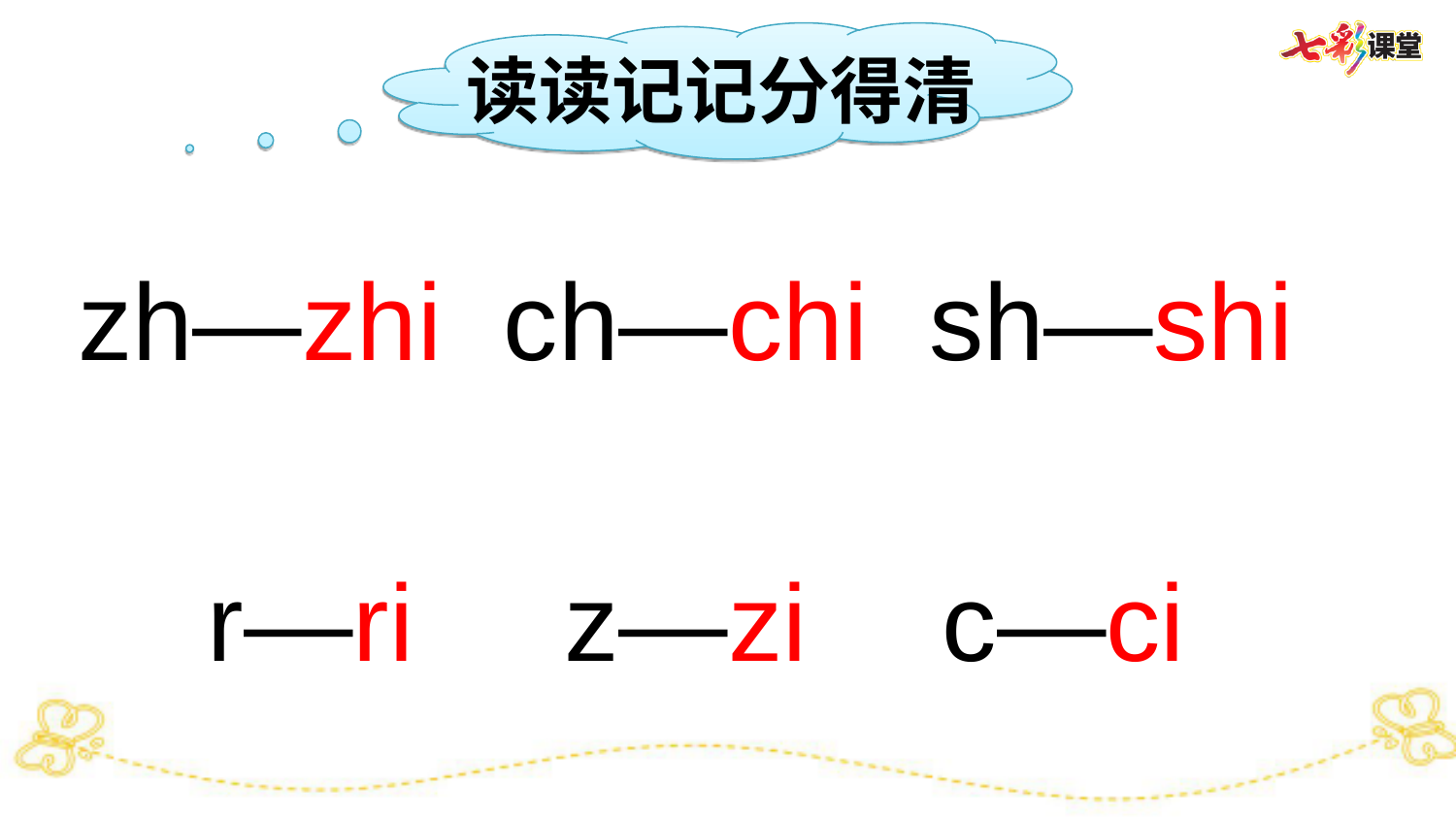

读读记记分得清
zh—zhi
ch—chi
sh—shi
r—ri
z—zi
c—ci